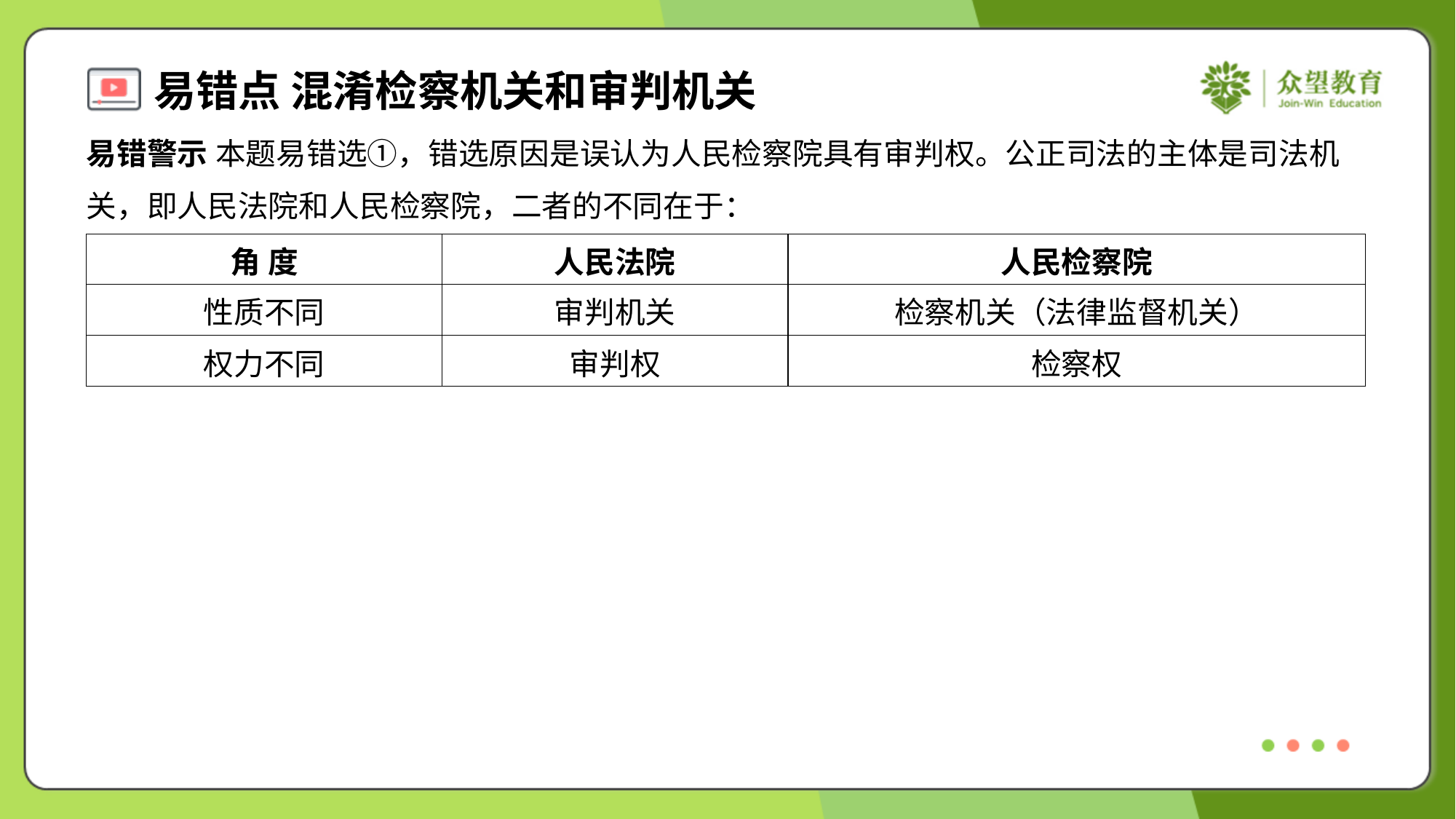

易错警示 本题易错选①，错选原因是误认为人民检察院具有审判权。公正司法的主体是司法机
关，即人民法院和人民检察院，二者的不同在于：
| 角 度 | 人民法院 | 人民检察院 |
| --- | --- | --- |
| 性质不同 | 审判机关 | 检察机关（法律监督机关） |
| 权力不同 | 审判权 | 检察权 |